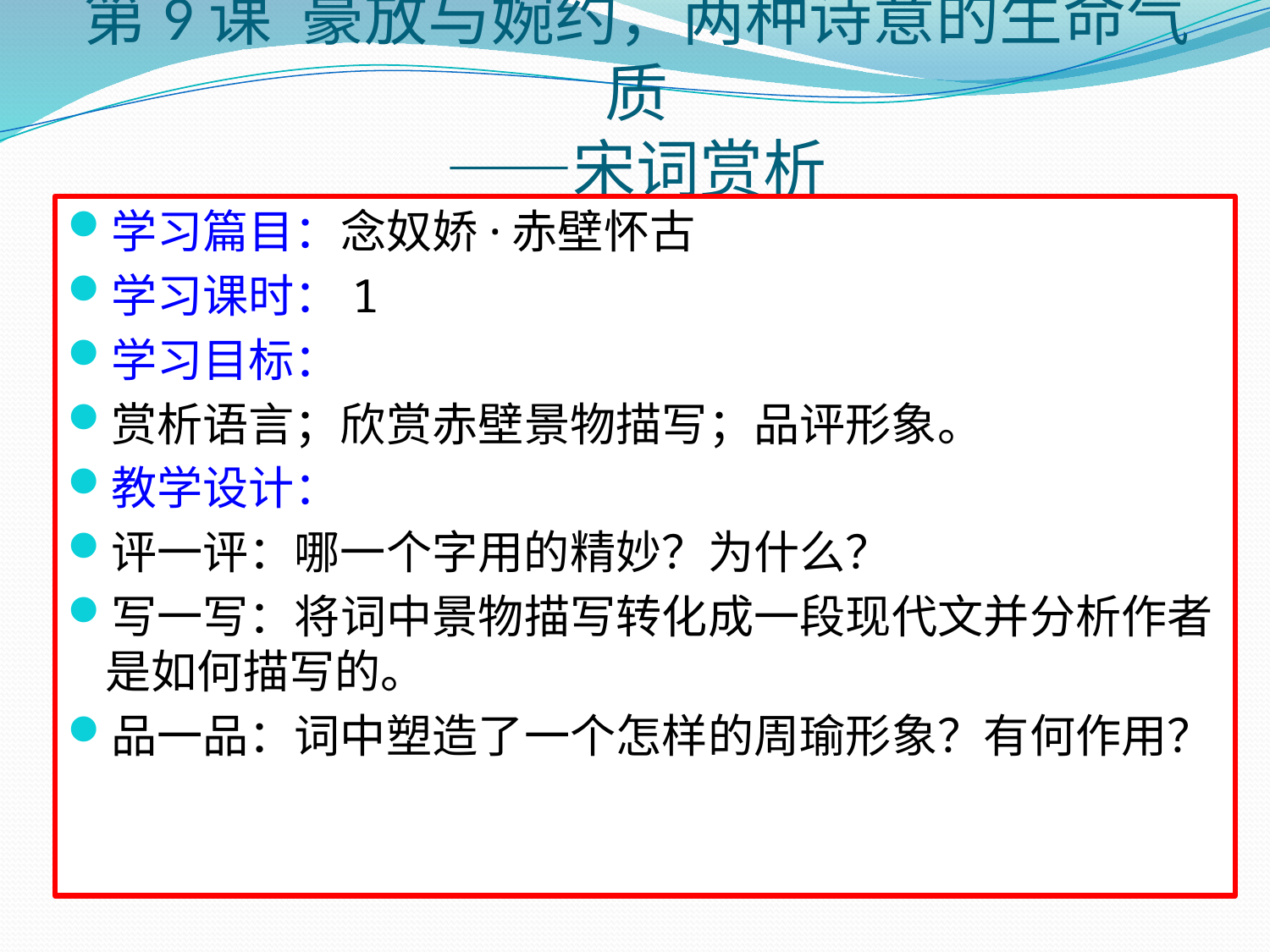

# 第9课  豪放与婉约，两种诗意的生命气质 ——宋词赏析
学习篇目：念奴娇·赤壁怀古
学习课时：1
学习目标：
赏析语言；欣赏赤壁景物描写；品评形象。
教学设计：
评一评：哪一个字用的精妙？为什么？
写一写：将词中景物描写转化成一段现代文并分析作者是如何描写的。
品一品：词中塑造了一个怎样的周瑜形象？有何作用？